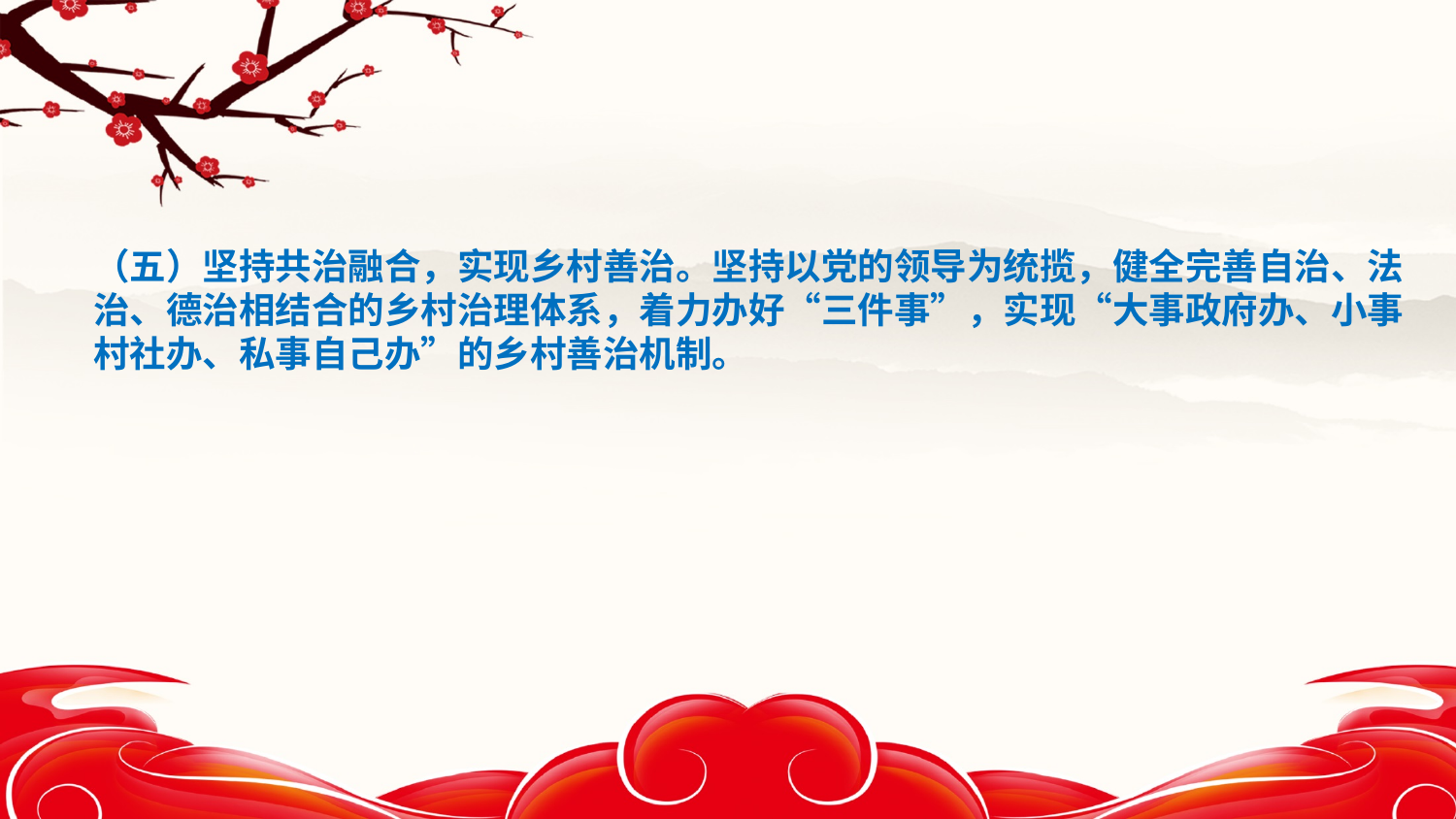

（五）坚持共治融合，实现乡村善治。坚持以党的领导为统揽，健全完善自治、法治、德治相结合的乡村治理体系，着力办好“三件事”，实现“大事政府办、小事村社办、私事自己办”的乡村善治机制。